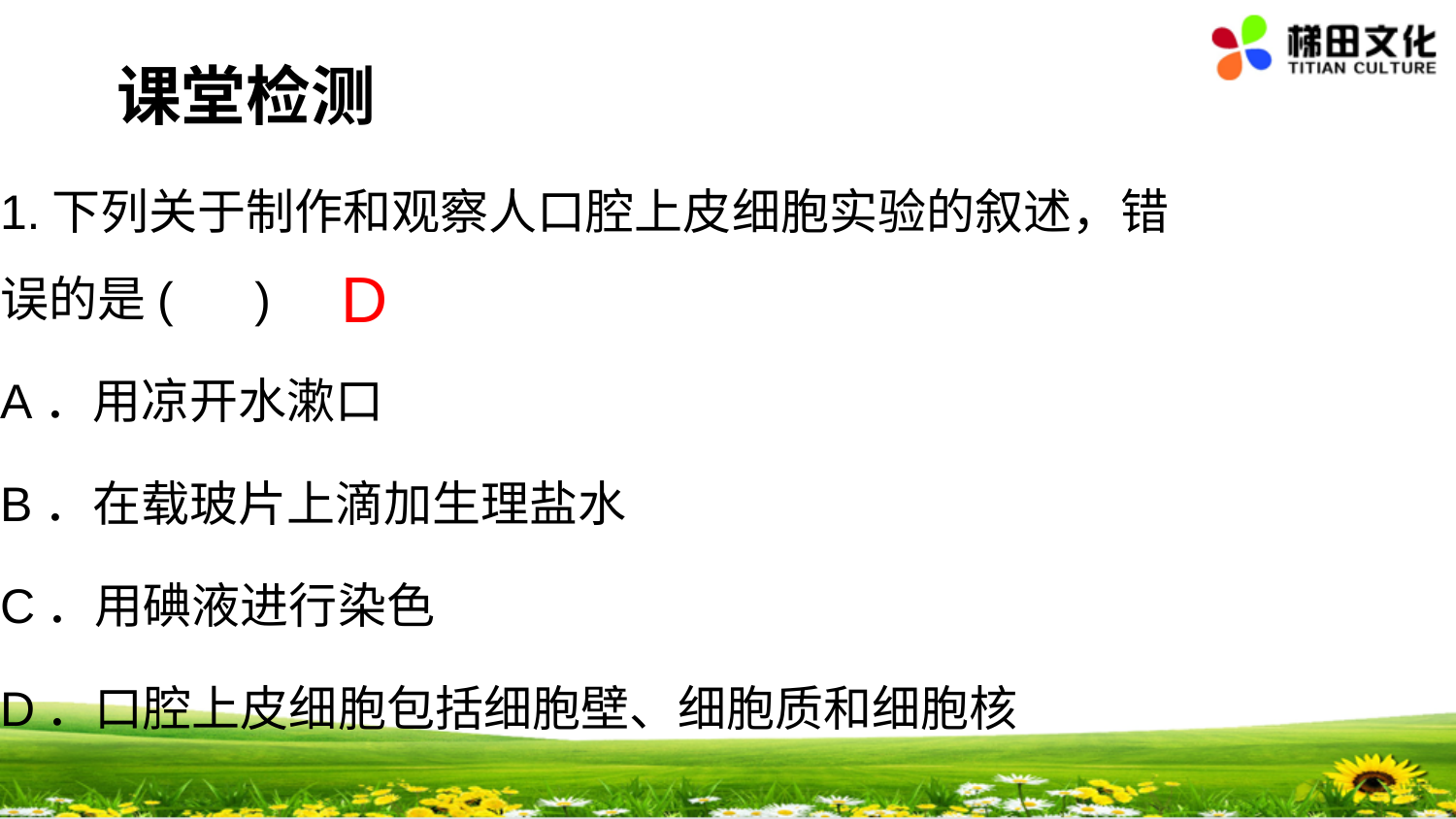

课堂检测
1.下列关于制作和观察人口腔上皮细胞实验的叙述，错误的是(      )
A．用凉开水漱口
B．在载玻片上滴加生理盐水
C．用碘液进行染色
D．口腔上皮细胞包括细胞壁、细胞质和细胞核

D